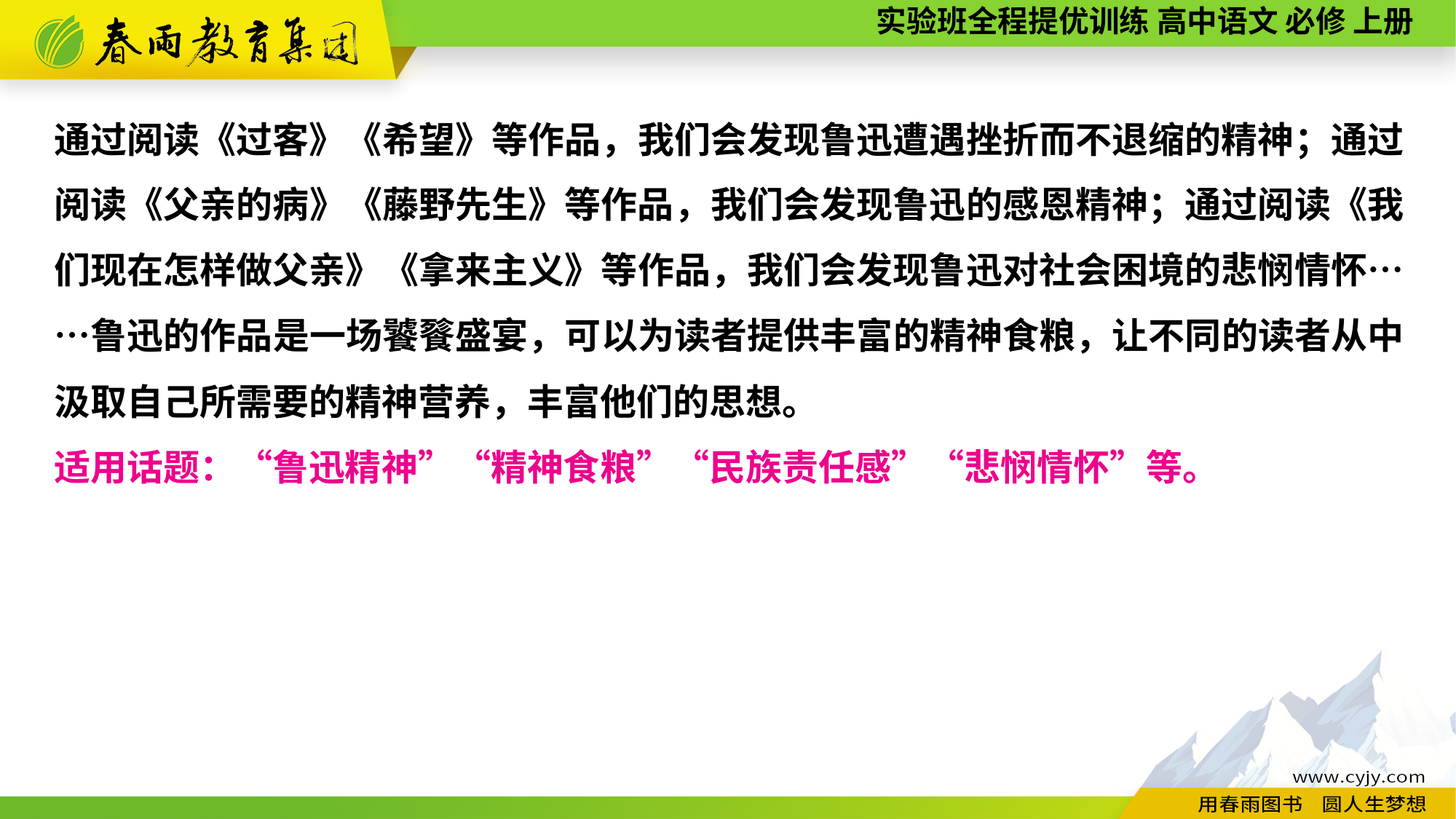

通过阅读《过客》《希望》等作品，我们会发现鲁迅遭遇挫折而不退缩的精神；通过阅读《父亲的病》《藤野先生》等作品，我们会发现鲁迅的感恩精神；通过阅读《我们现在怎样做父亲》《拿来主义》等作品，我们会发现鲁迅对社会困境的悲悯情怀……鲁迅的作品是一场饕餮盛宴，可以为读者提供丰富的精神食粮，让不同的读者从中汲取自己所需要的精神营养，丰富他们的思想。
适用话题：“鲁迅精神”“精神食粮”“民族责任感”“悲悯情怀”等。